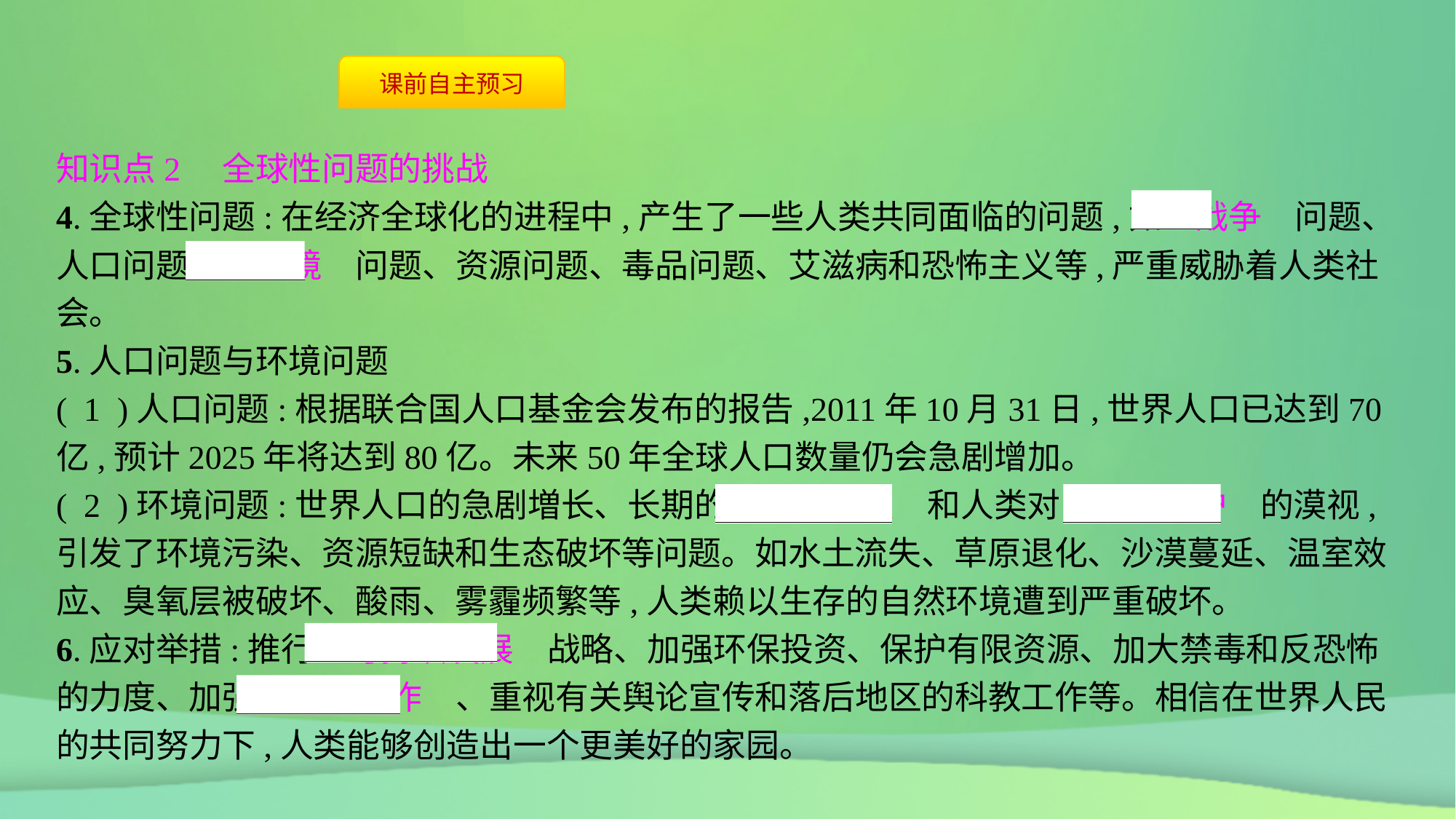

知识点2　全球性问题的挑战
4.全球性问题:在经济全球化的进程中,产生了一些人类共同面临的问题,如　战争　问题、人口问题、　环境　问题、资源问题、毒品问题、艾滋病和恐怖主义等,严重威胁着人类社会。
5.人口问题与环境问题
(  1  )人口问题:根据联合国人口基金会发布的报告,2011年10月31日,世界人口已达到70亿,预计2025年将达到80亿。未来50年全球人口数量仍会急剧增加。
(  2  )环境问题:世界人口的急剧増长、长期的　过度开发　和人类对　环境保护　的漠视,引发了环境污染、资源短缺和生态破坏等问题。如水土流失、草原退化、沙漠蔓延、温室效应、臭氧层被破坏、酸雨、雾霾频繁等,人类赖以生存的自然环境遭到严重破坏。
6.应对举措:推行　可持续发展　战略、加强环保投资、保护有限资源、加大禁毒和反恐怖的力度、加强　国际合作　、重视有关舆论宣传和落后地区的科教工作等。相信在世界人民的共同努力下,人类能够创造出一个更美好的家园。